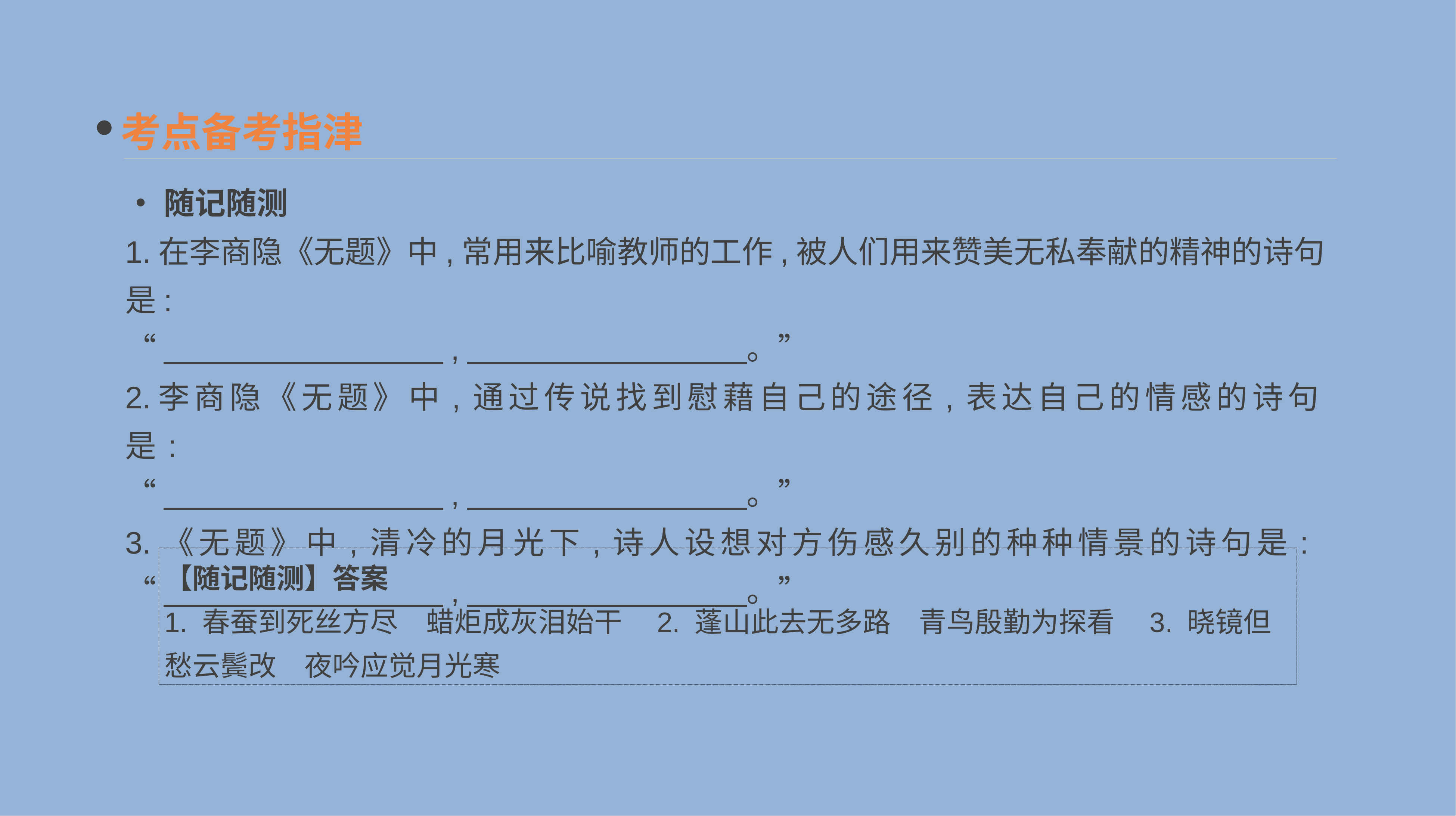

考点备考指津

•随记随测
1.在李商隐《无题》中,常用来比喻教师的工作,被人们用来赞美无私奉献的精神的诗句是:
“　　　　　　　　　,　　　　　　　　　。”
2.李商隐《无题》中,通过传说找到慰藉自己的途径,表达自己的情感的诗句是:
“　　　　　　　　　,　　　　　　　　　。”
3.《无题》中,清冷的月光下,诗人设想对方伤感久别的种种情景的诗句是:
“　　　　　　　　　,　　　　　　　　　。”
【随记随测】答案
1. 春蚕到死丝方尽　蜡炬成灰泪始干　2. 蓬山此去无多路　青鸟殷勤为探看　3. 晓镜但愁云鬓改　夜吟应觉月光寒